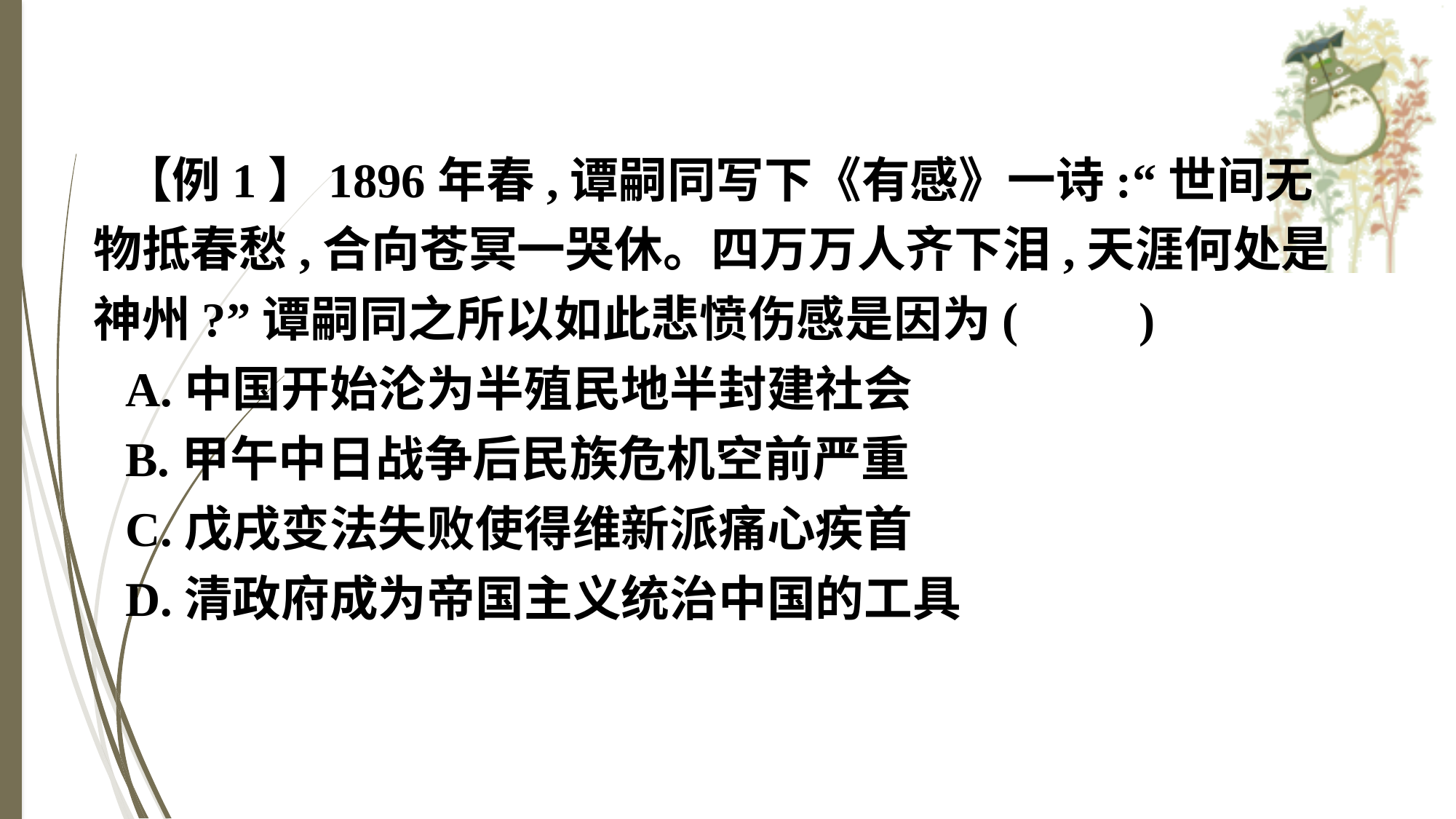

【例1】1896年春,谭嗣同写下《有感》一诗:“世间无物抵春愁,合向苍冥一哭休。四万万人齐下泪,天涯何处是神州?”谭嗣同之所以如此悲愤伤感是因为(　　)
A.中国开始沦为半殖民地半封建社会
B.甲午中日战争后民族危机空前严重
C.戊戌变法失败使得维新派痛心疾首
D.清政府成为帝国主义统治中国的工具